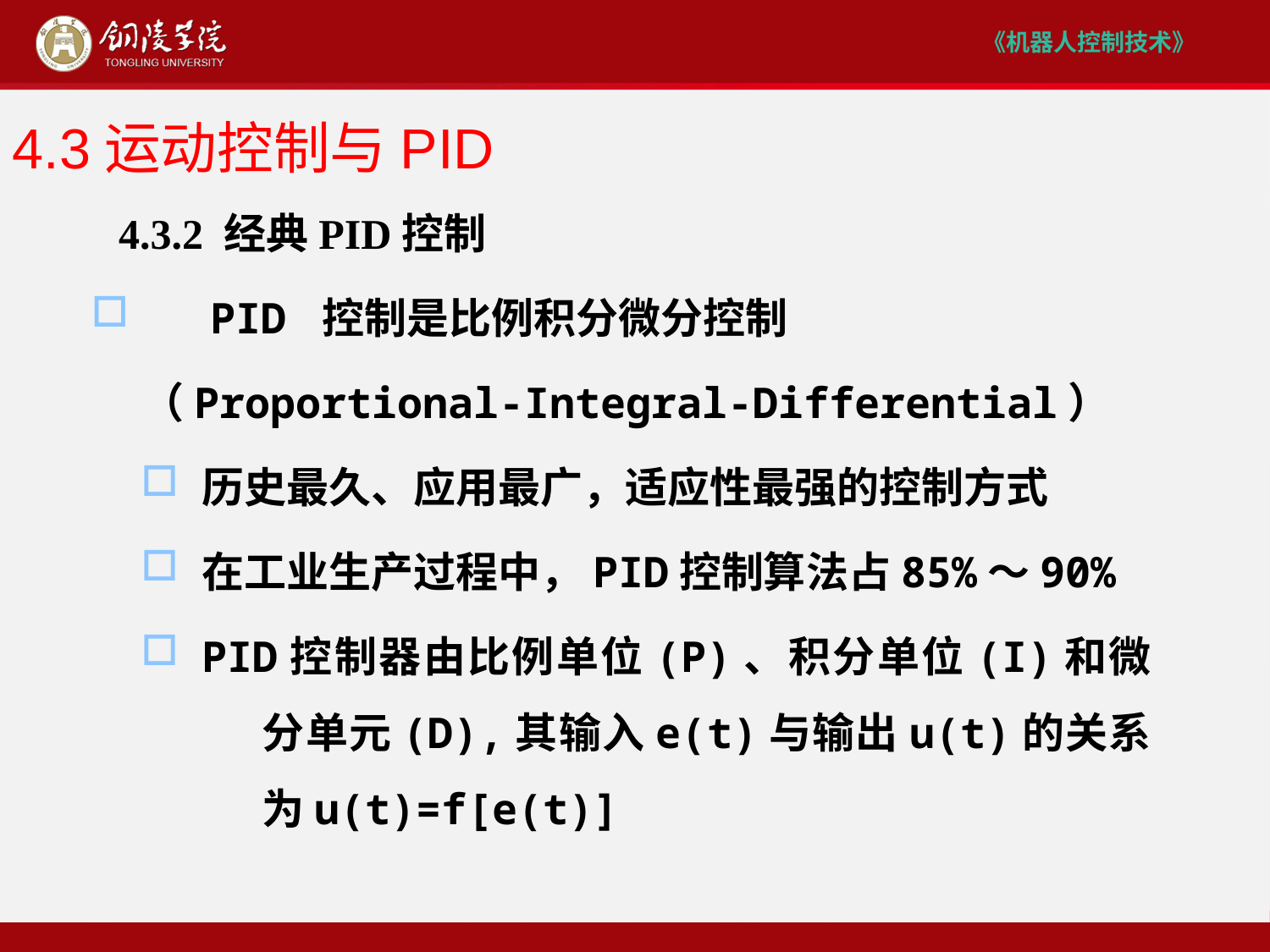

# 4.3运动控制与PID
    4.3.2 经典PID控制
       PID 控制是比例积分微分控制
（Proportional-Integral-Differential）
历史最久、应用最广，适应性最强的控制方式
在工业生产过程中，PID控制算法占85%～90%
PID控制器由比例单位(P)、积分单位(I)和微分单元(D),其输入e(t)与输出u(t)的关系为u(t)=f[e(t)]